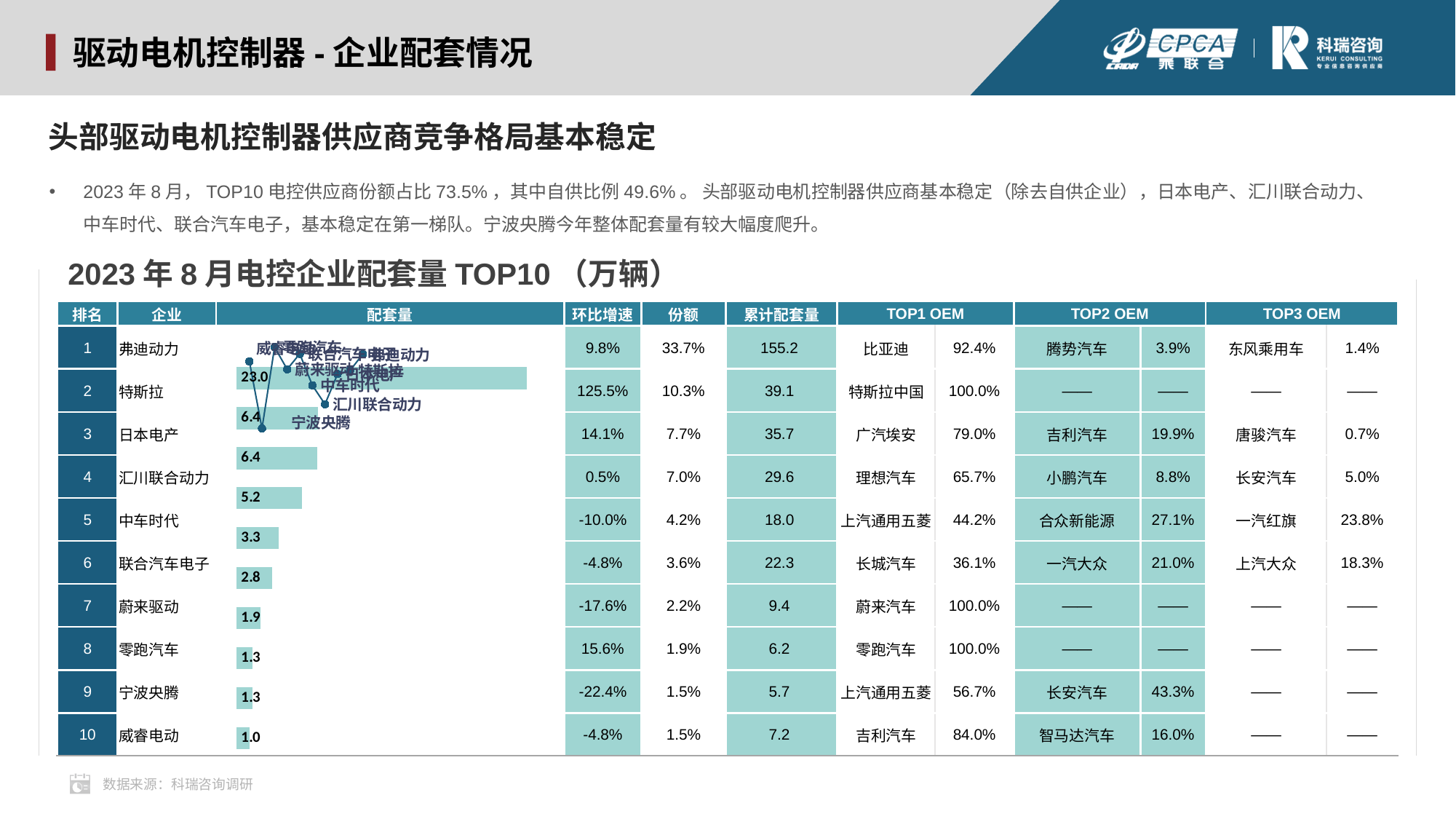

驱动电机控制器-企业配套情况
头部驱动电机控制器供应商竞争格局基本稳定
2023年8月，TOP10电控供应商份额占比73.5%，其中自供比例49.6%。 头部驱动电机控制器供应商基本稳定（除去自供企业），日本电产、汇川联合动力、中车时代、联合汽车电子，基本稳定在第一梯队。宁波央腾今年整体配套量有较大幅度爬升。
2023年8月电控企业配套量TOP10（万辆）

### Chart

| Category | 2023 | YoY |
|---|---|---|
| 弗迪动力 | 23.0279 | 10.0 |
| 特斯拉 | 6.4397 | 9.0 |
| 日本电产 | 6.3988 | 8.0 |
| 汇川联合动力 | 5.1557 | 7.0 |
| 中车时代 | 3.3269 | 6.0 |
| 联合汽车电子 | 2.7908 | 5.0 |
| 蔚来驱动 | 1.8813 | 4.0 |
| 零跑汽车 | 1.2733 | 3.0 |
| 宁波央腾 | 1.261 | 2.0 |
| 威睿电动 | 1.0059 | 1.0 |
| 排名 | 企业 | 配套量 | 环比增速 | 份额 | 累计配套量 | TOP1 OEM |  | TOP2 OEM |  | TOP3 OEM |  |
| --- | --- | --- | --- | --- | --- | --- | --- | --- | --- | --- | --- |
| 1 | 弗迪动力 |  | 9.8% | 33.7% | 155.2 | 比亚迪 | 92.4% | 腾势汽车 | 3.9% | 东风乘用车 | 1.4% |
| 2 | 特斯拉 |  | 125.5% | 10.3% | 39.1 | 特斯拉中国 | 100.0% | —— | —— | —— | —— |
| 3 | 日本电产 |  | 14.1% | 7.7% | 35.7 | 广汽埃安 | 79.0% | 吉利汽车 | 19.9% | 唐骏汽车 | 0.7% |
| 4 | 汇川联合动力 |  | 0.5% | 7.0% | 29.6 | 理想汽车 | 65.7% | 小鹏汽车 | 8.8% | 长安汽车 | 5.0% |
| 5 | 中车时代 |  | -10.0% | 4.2% | 18.0 | 上汽通用五菱 | 44.2% | 合众新能源 | 27.1% | 一汽红旗 | 23.8% |
| 6 | 联合汽车电子 |  | -4.8% | 3.6% | 22.3 | 长城汽车 | 36.1% | 一汽大众 | 21.0% | 上汽大众 | 18.3% |
| 7 | 蔚来驱动 |  | -17.6% | 2.2% | 9.4 | 蔚来汽车 | 100.0% | —— | —— | —— | —— |
| 8 | 零跑汽车 |  | 15.6% | 1.9% | 6.2 | 零跑汽车 | 100.0% | —— | —— | —— | —— |
| 9 | 宁波央腾 |  | -22.4% | 1.5% | 5.7 | 上汽通用五菱 | 56.7% | 长安汽车 | 43.3% | —— | —— |
| 10 | 威睿电动 |  | -4.8% | 1.5% | 7.2 | 吉利汽车 | 84.0% | 智马达汽车 | 16.0% | —— | —— |
数据来源：科瑞咨询调研